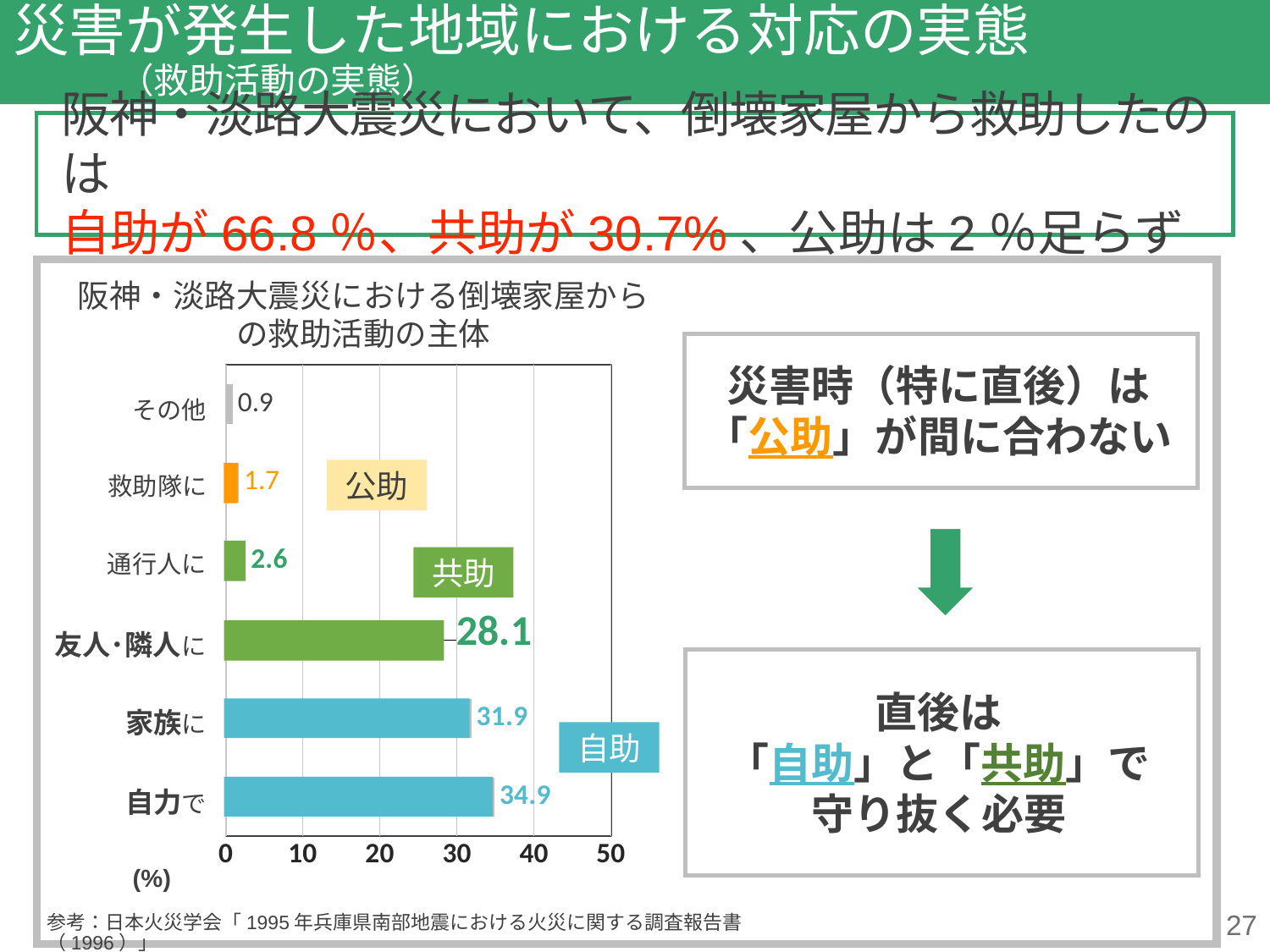

# 災害が発生した地域における対応の実態　 　　　（救助活動の実態）
阪神・淡路大震災において、倒壊家屋から救助したのは
自助が66.8％、共助が30.7%、公助は2％足らず

阪神・淡路大震災における倒壊家屋からの救助活動の主体

### Chart

| Category |  |
|---|---|
その他
救助隊に
通行人に
友人･隣人に
家族に
自力で
(%)
災害時（特に直後）は
「公助」が間に合わない
公助

共助

直後は
「自助」と「共助」で
守り抜く必要

自助

27
参考：日本火災学会「1995年兵庫県南部地震における火災に関する調査報告書（1996）」